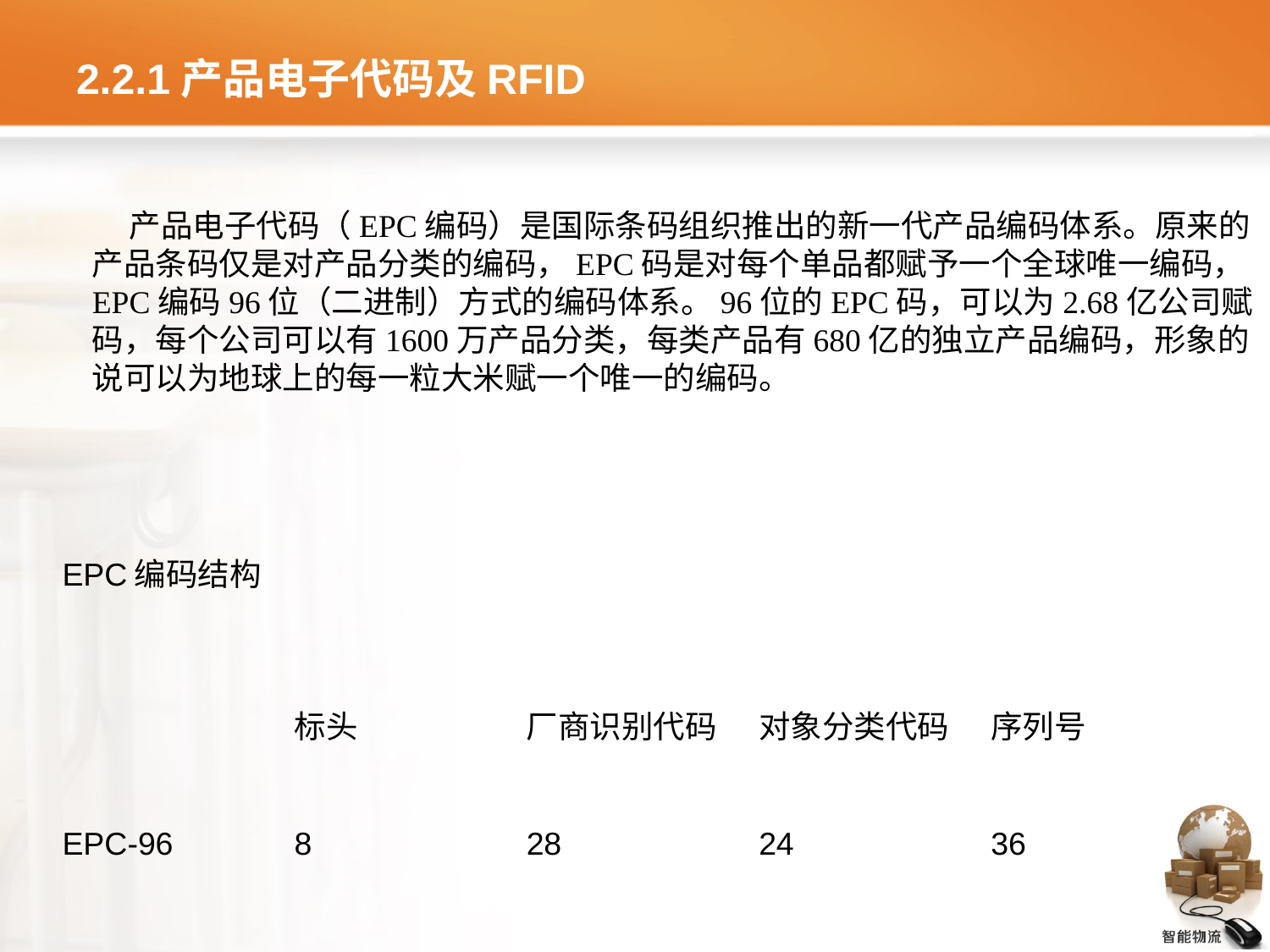

# 2.2.1产品电子代码及RFID
产品电子代码（EPC编码）是国际条码组织推出的新一代产品编码体系。原来的产品条码仅是对产品分类的编码，EPC码是对每个单品都赋予一个全球唯一编码，EPC编码96位（二进制）方式的编码体系。96位的EPC码，可以为2.68亿公司赋码，每个公司可以有1600万产品分类，每类产品有680亿的独立产品编码，形象的说可以为地球上的每一粒大米赋一个唯一的编码。
| EPC编码结构 |  |  |  |  |
| --- | --- | --- | --- | --- |
|  | 标头 | 厂商识别代码 | 对象分类代码 | 序列号 |
| EPC-96 | 8 | 28 | 24 | 36 |